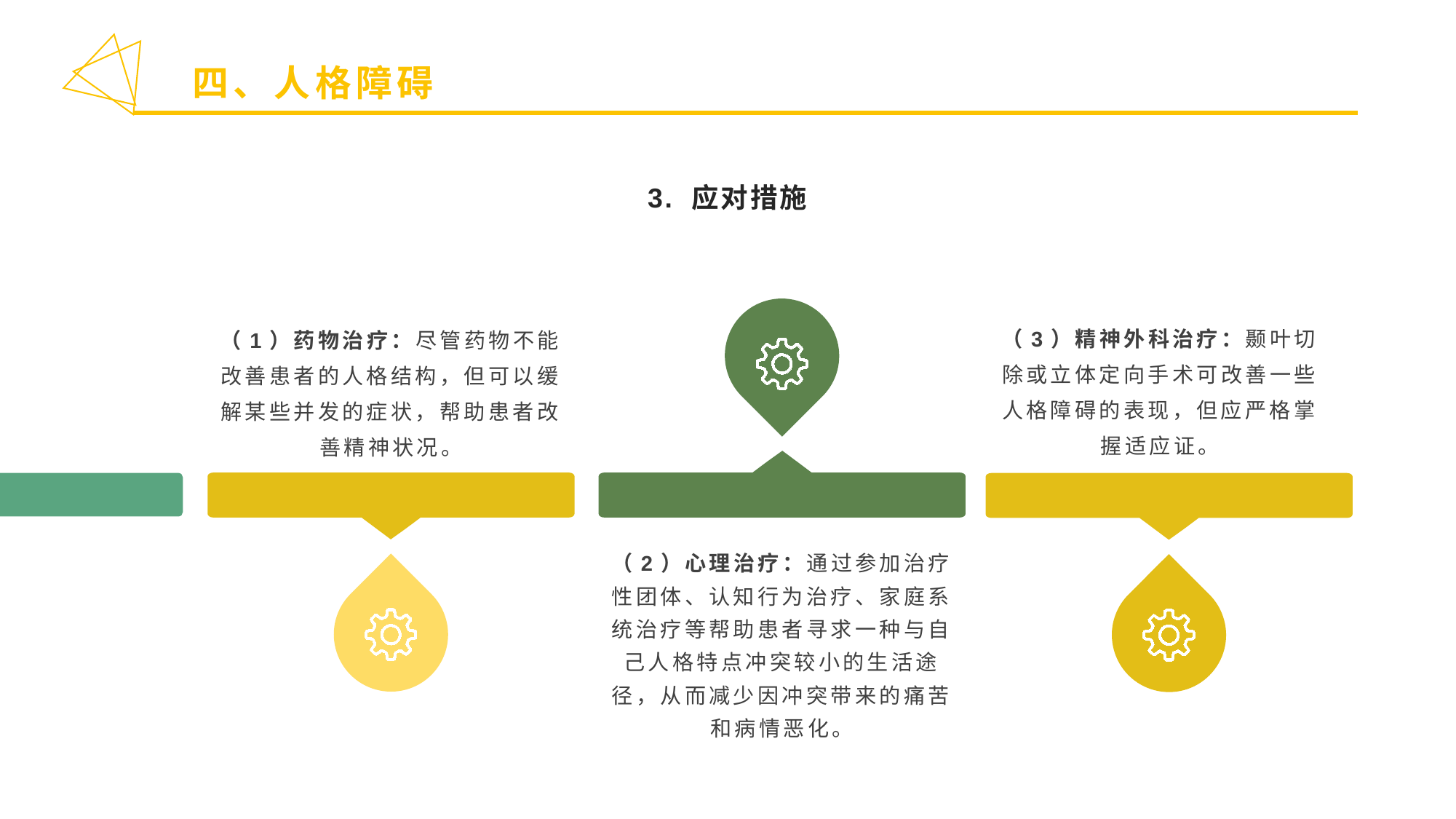

四、人格障碍
3. 应对措施

（3）精神外科治疗：颞叶切除或立体定向手术可改善一些人格障碍的表现，但应严格掌握适应证。
（1）药物治疗：尽管药物不能改善患者的人格结构，但可以缓解某些并发的症状，帮助患者改善精神状况。

（2）心理治疗：通过参加治疗性团体、认知行为治疗、家庭系统治疗等帮助患者寻求一种与自己人格特点冲突较小的生活途径，从而减少因冲突带来的痛苦和病情恶化。